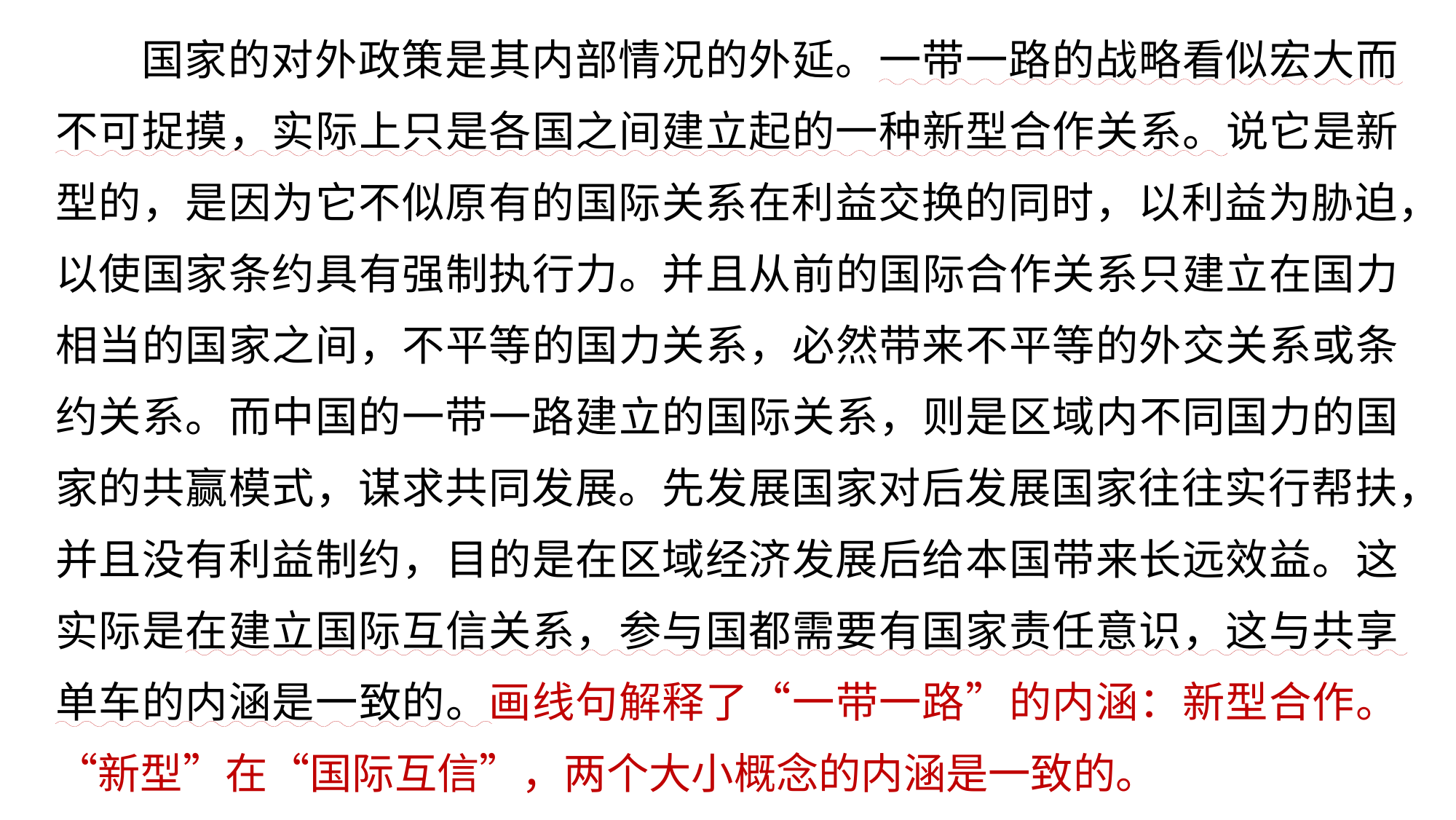

国家的对外政策是其内部情况的外延。一带一路的战略看似宏大而不可捉摸，实际上只是各国之间建立起的一种新型合作关系。说它是新型的，是因为它不似原有的国际关系在利益交换的同时，以利益为胁迫，以使国家条约具有强制执行力。并且从前的国际合作关系只建立在国力相当的国家之间，不平等的国力关系，必然带来不平等的外交关系或条约关系。而中国的一带一路建立的国际关系，则是区域内不同国力的国家的共赢模式，谋求共同发展。先发展国家对后发展国家往往实行帮扶，并且没有利益制约，目的是在区域经济发展后给本国带来长远效益。这实际是在建立国际互信关系，参与国都需要有国家责任意识，这与共享单车的内涵是一致的。画线句解释了“一带一路”的内涵：新型合作。“新型”在“国际互信”，两个大小概念的内涵是一致的。